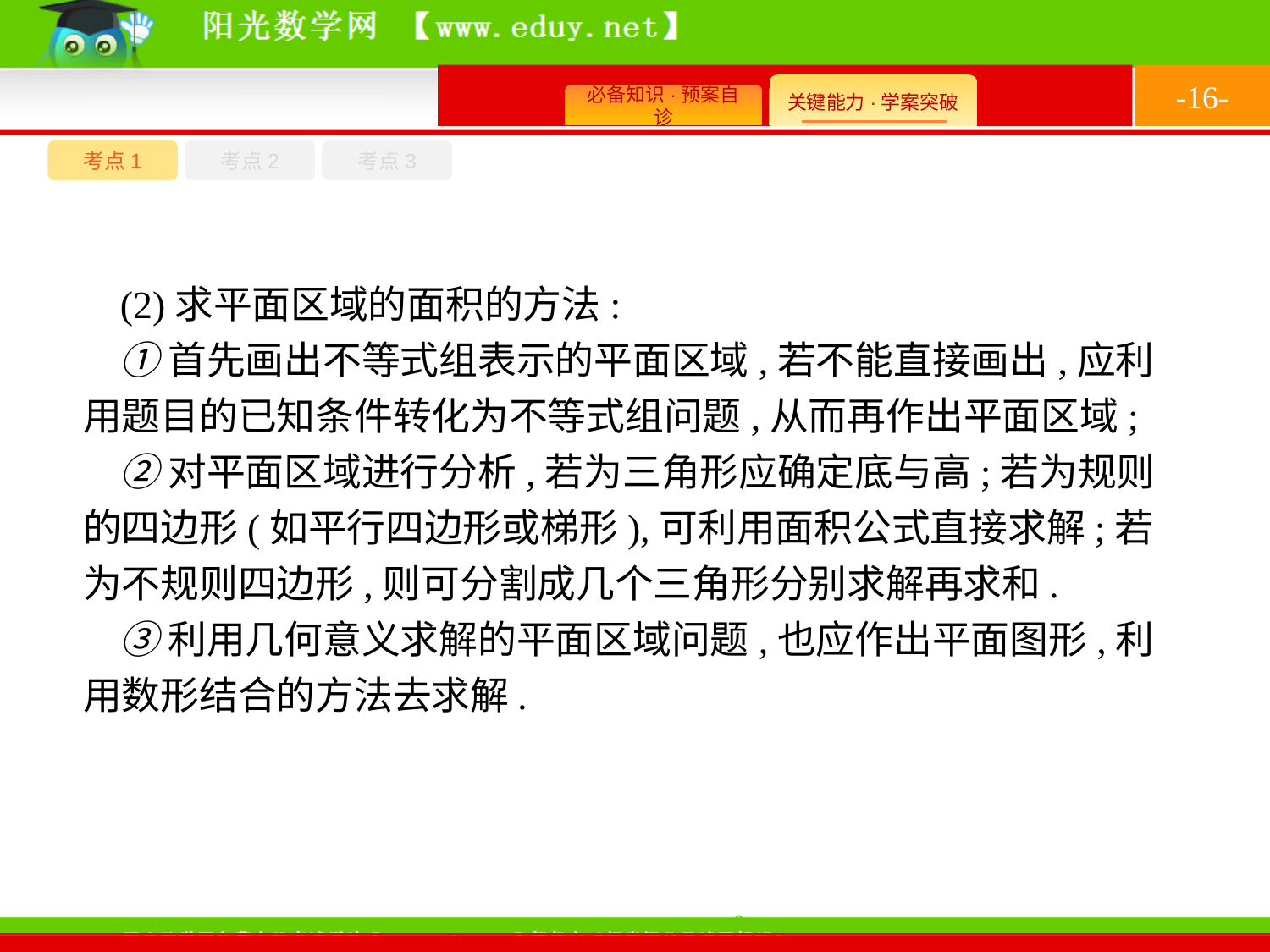

-16-
考点1
考点3
考点2
(2)求平面区域的面积的方法:
①首先画出不等式组表示的平面区域,若不能直接画出,应利用题目的已知条件转化为不等式组问题,从而再作出平面区域;
②对平面区域进行分析,若为三角形应确定底与高;若为规则的四边形(如平行四边形或梯形),可利用面积公式直接求解;若为不规则四边形,则可分割成几个三角形分别求解再求和.
③利用几何意义求解的平面区域问题,也应作出平面图形,利用数形结合的方法去求解.